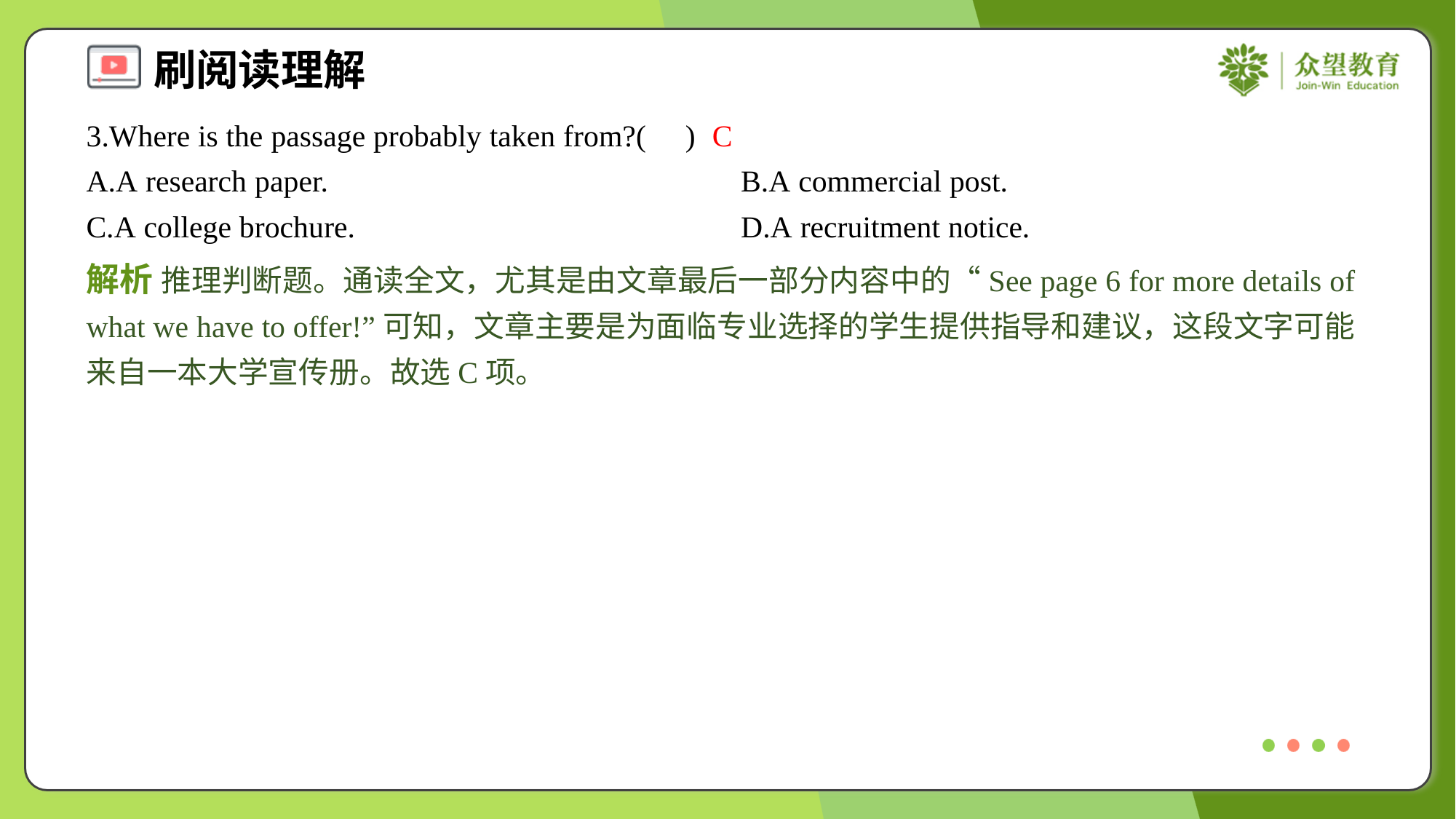

3.Where is the passage probably taken from?(     )
C
A.A research paper.	B.A commercial post.
C.A college brochure.	D.A recruitment notice.
解析 推理判断题。通读全文，尤其是由文章最后一部分内容中的“See page 6 for more details of what we have to offer!”可知，文章主要是为面临专业选择的学生提供指导和建议，这段文字可能来自一本大学宣传册。故选C项。